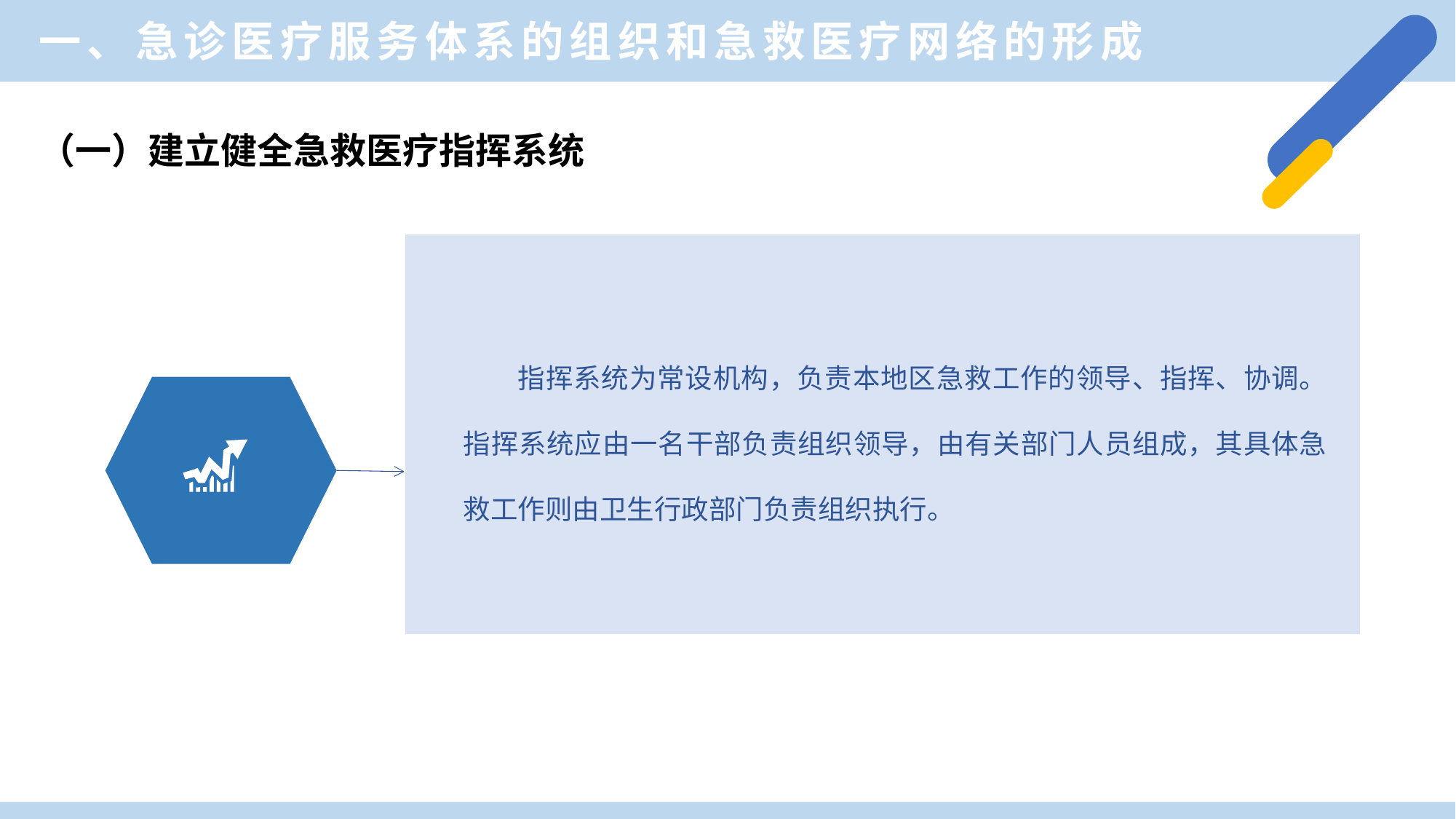

一、急诊医疗服务体系的组织和急救医疗网络的形成

（一）建立健全急救医疗指挥系统

指挥系统为常设机构，负责本地区急救工作的领导、指挥、协调。指挥系统应由一名干部负责组织领导，由有关部门人员组成，其具体急救工作则由卫生行政部门负责组织执行。